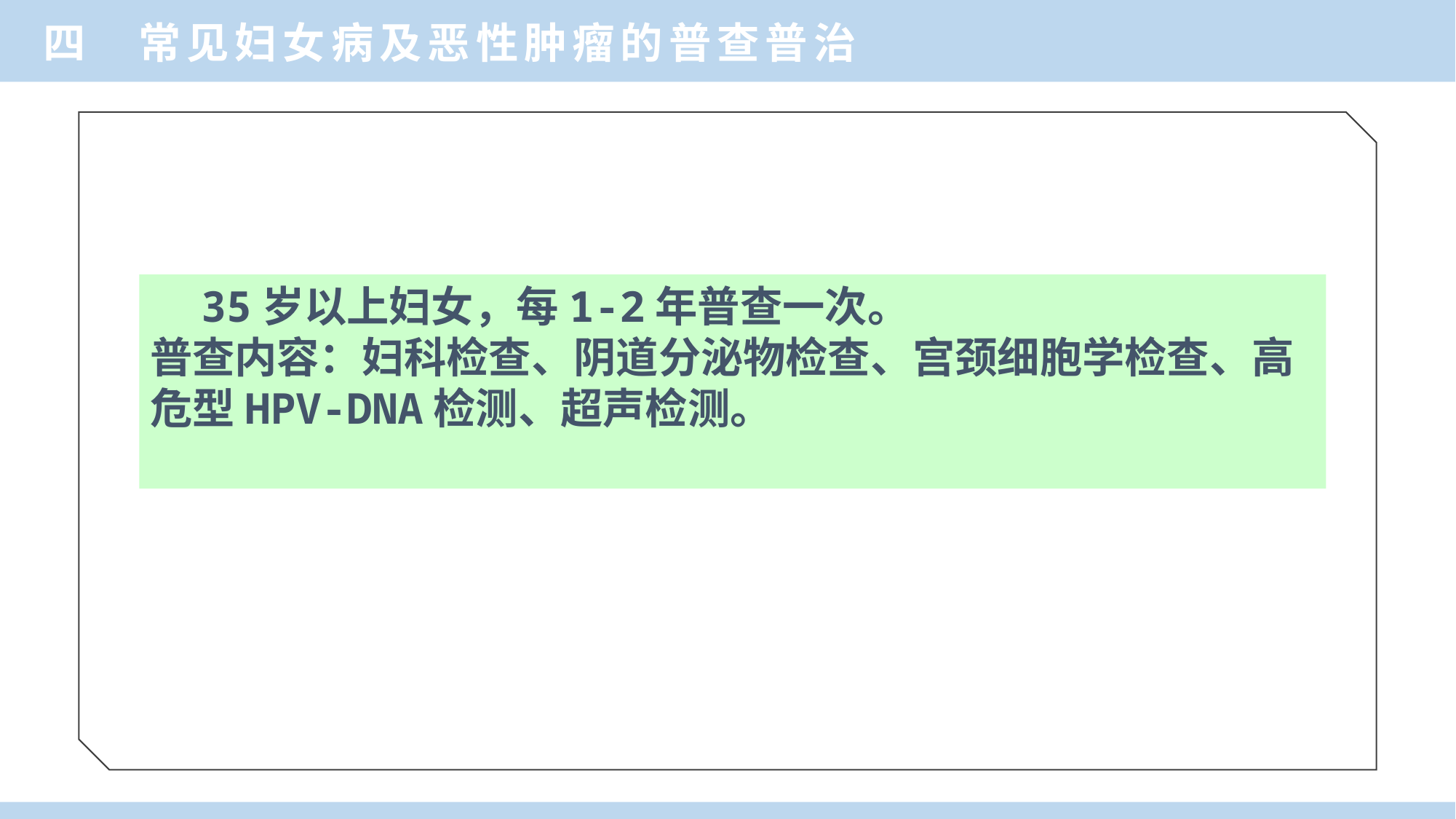

四   常见妇女病及恶性肿瘤的普查普治

  35岁以上妇女，每1-2年普查一次。
普查内容：妇科检查、阴道分泌物检查、宫颈细胞学检查、高危型HPV-DNA检测、超声检测。